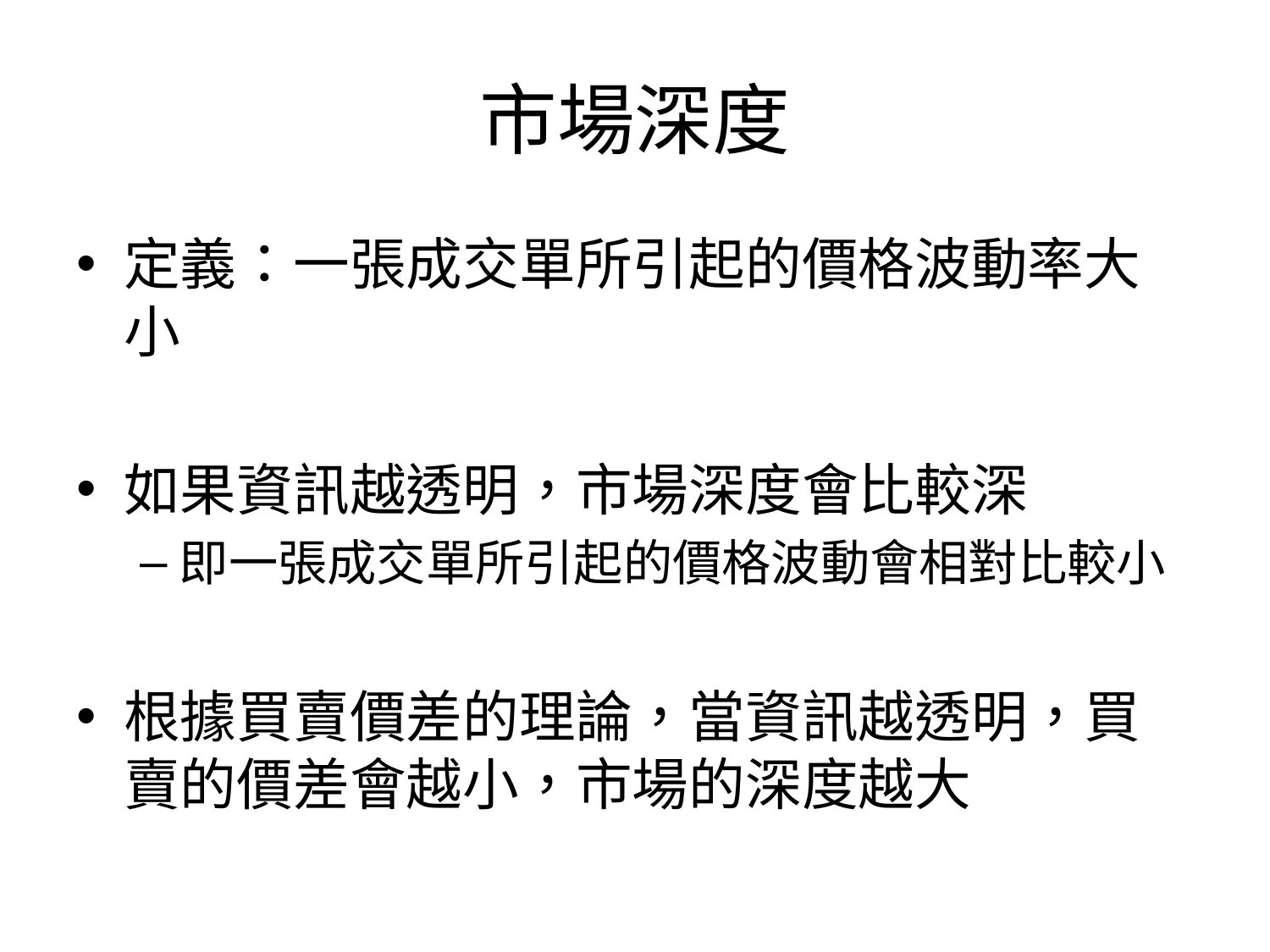

# 市場深度
定義：一張成交單所引起的價格波動率大小

如果資訊越透明，市場深度會比較深
即一張成交單所引起的價格波動會相對比較小

根據買賣價差的理論，當資訊越透明，買賣的價差會越小，市場的深度越大